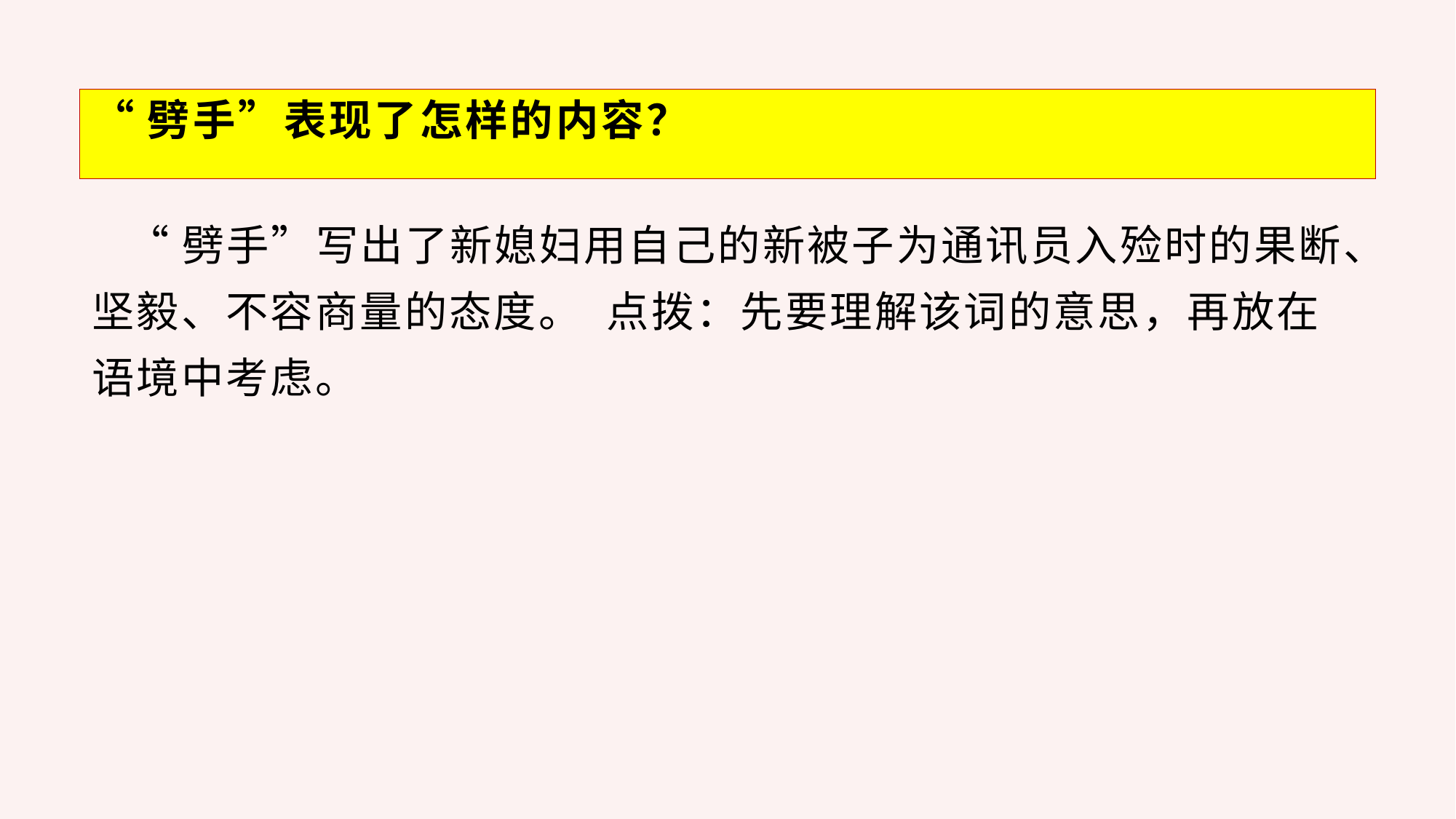

# “劈手”表现了怎样的内容？
   “劈手”写出了新媳妇用自己的新被子为通讯员入殓时的果断、坚毅、不容商量的态度。  点拨：先要理解该词的意思，再放在语境中考虑。